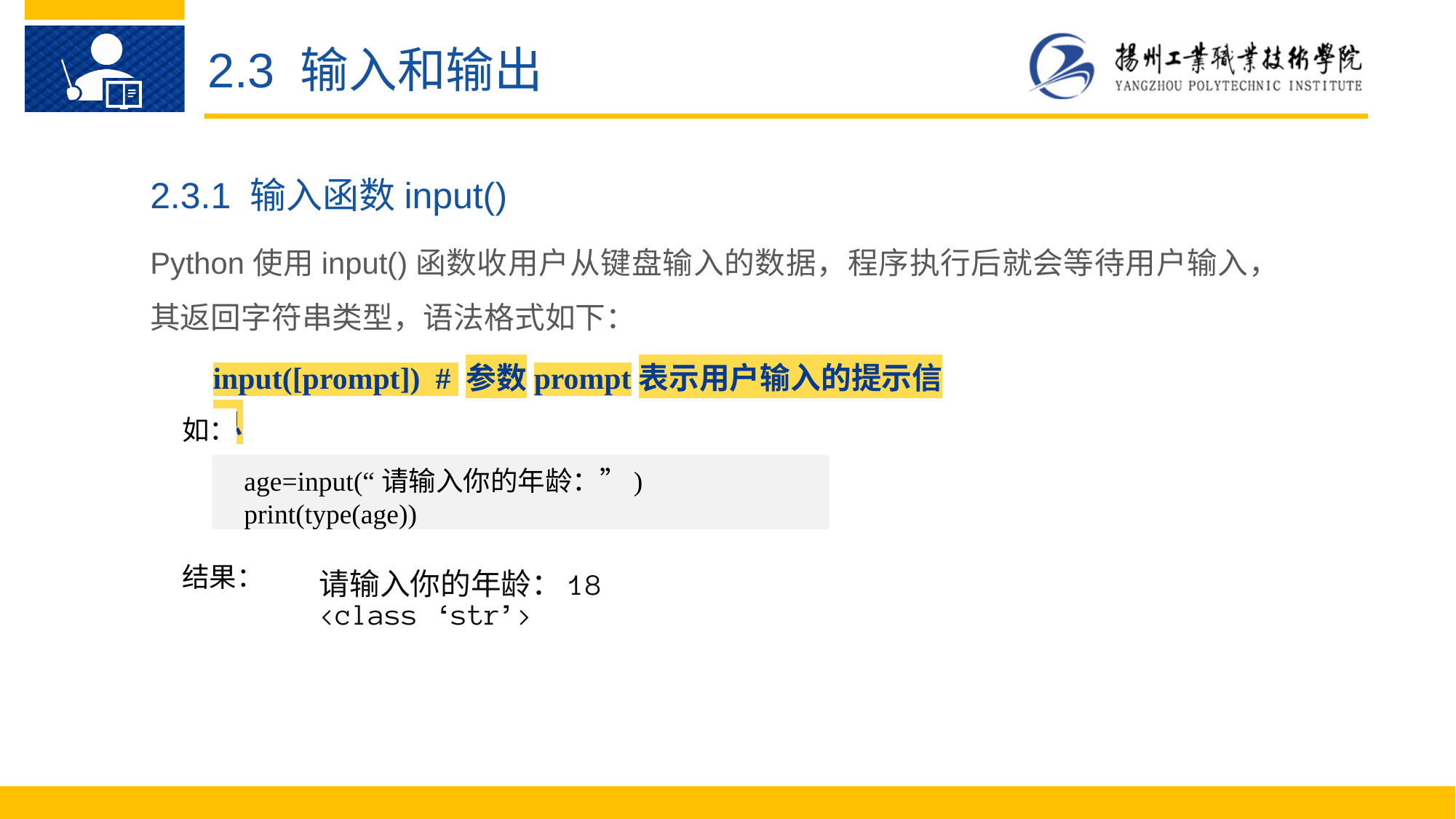

2.3 输入和输出
2.3.1 输入函数input()
Python使用input()函数收用户从键盘输入的数据，程序执行后就会等待用户输入，其返回字符串类型，语法格式如下：
input([prompt])  # 参数prompt表示用户输入的提示信息
如：
age=input(“请输入你的年龄：”)
print(type(age))
结果：
请输入你的年龄：18
<class ‘str’>